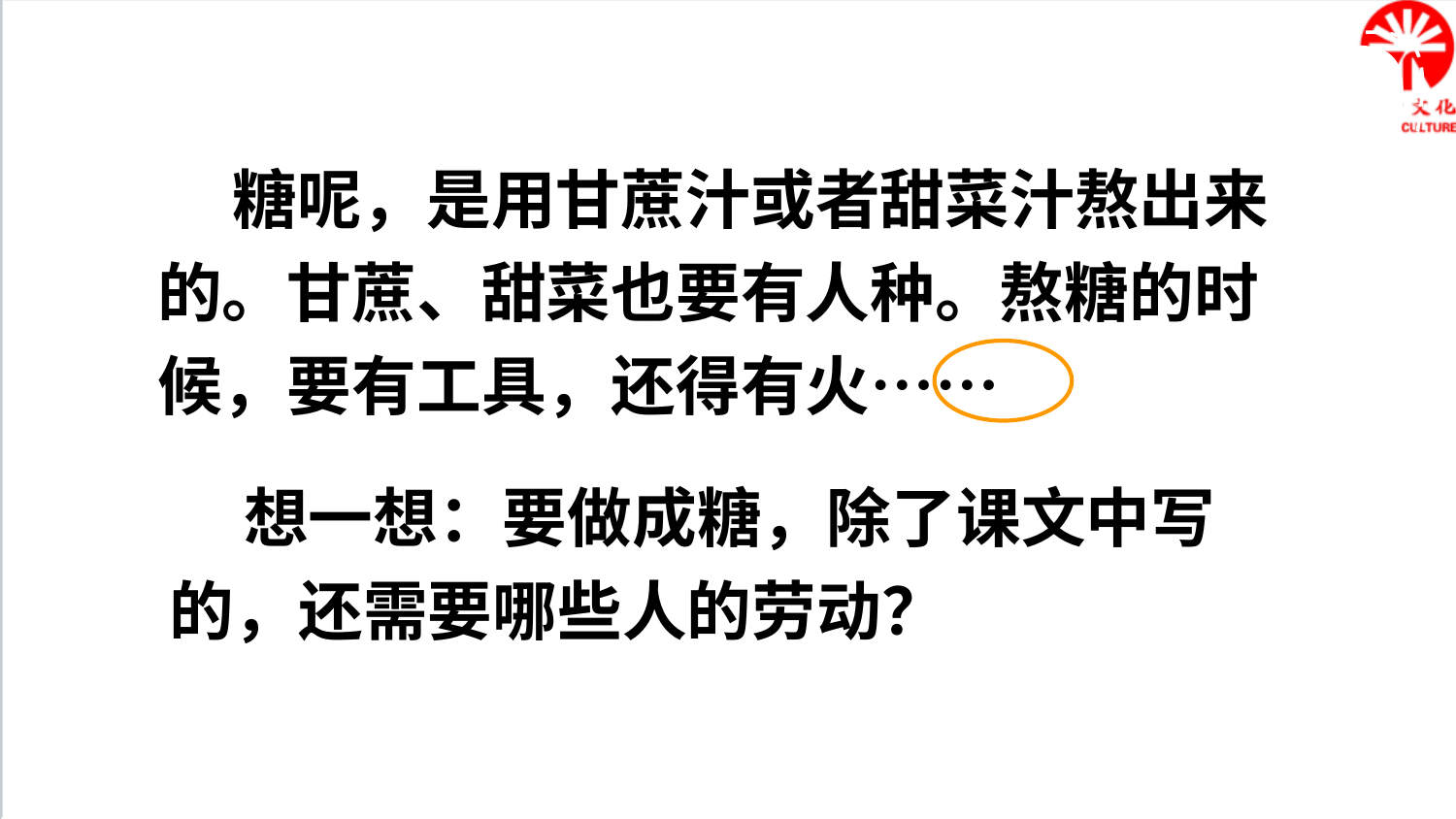

糖呢，是用甘蔗汁或者甜菜汁熬出来的。甘蔗、甜菜也要有人种。熬糖的时候，要有工具，还得有火……

    想一想：要做成糖，除了课文中写的，还需要哪些人的劳动？